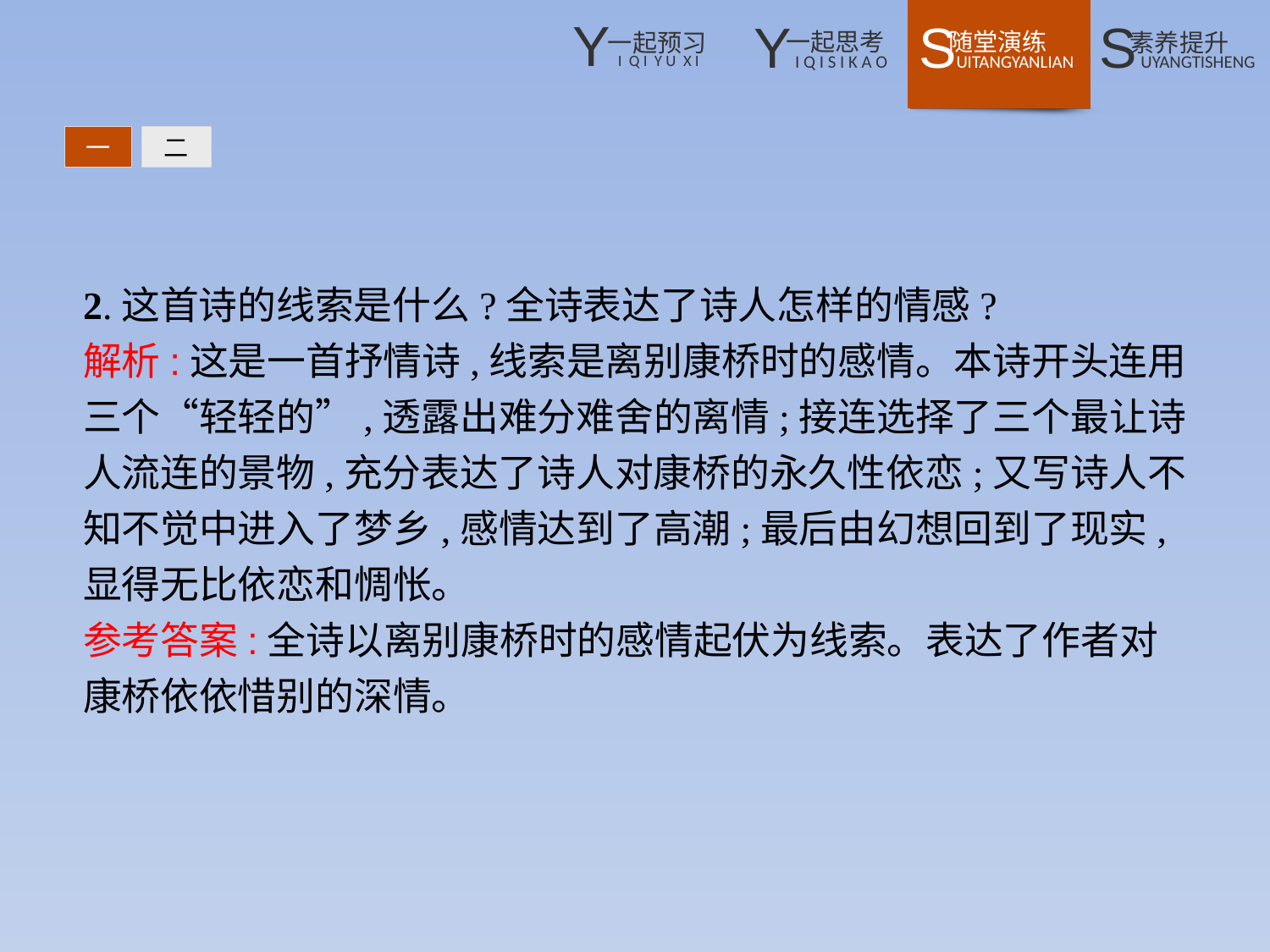

一
二
2.这首诗的线索是什么?全诗表达了诗人怎样的情感?
解析:这是一首抒情诗,线索是离别康桥时的感情。本诗开头连用三个“轻轻的”,透露出难分难舍的离情;接连选择了三个最让诗人流连的景物,充分表达了诗人对康桥的永久性依恋;又写诗人不知不觉中进入了梦乡,感情达到了高潮;最后由幻想回到了现实,显得无比依恋和惆怅。
参考答案:全诗以离别康桥时的感情起伏为线索。表达了作者对康桥依依惜别的深情。